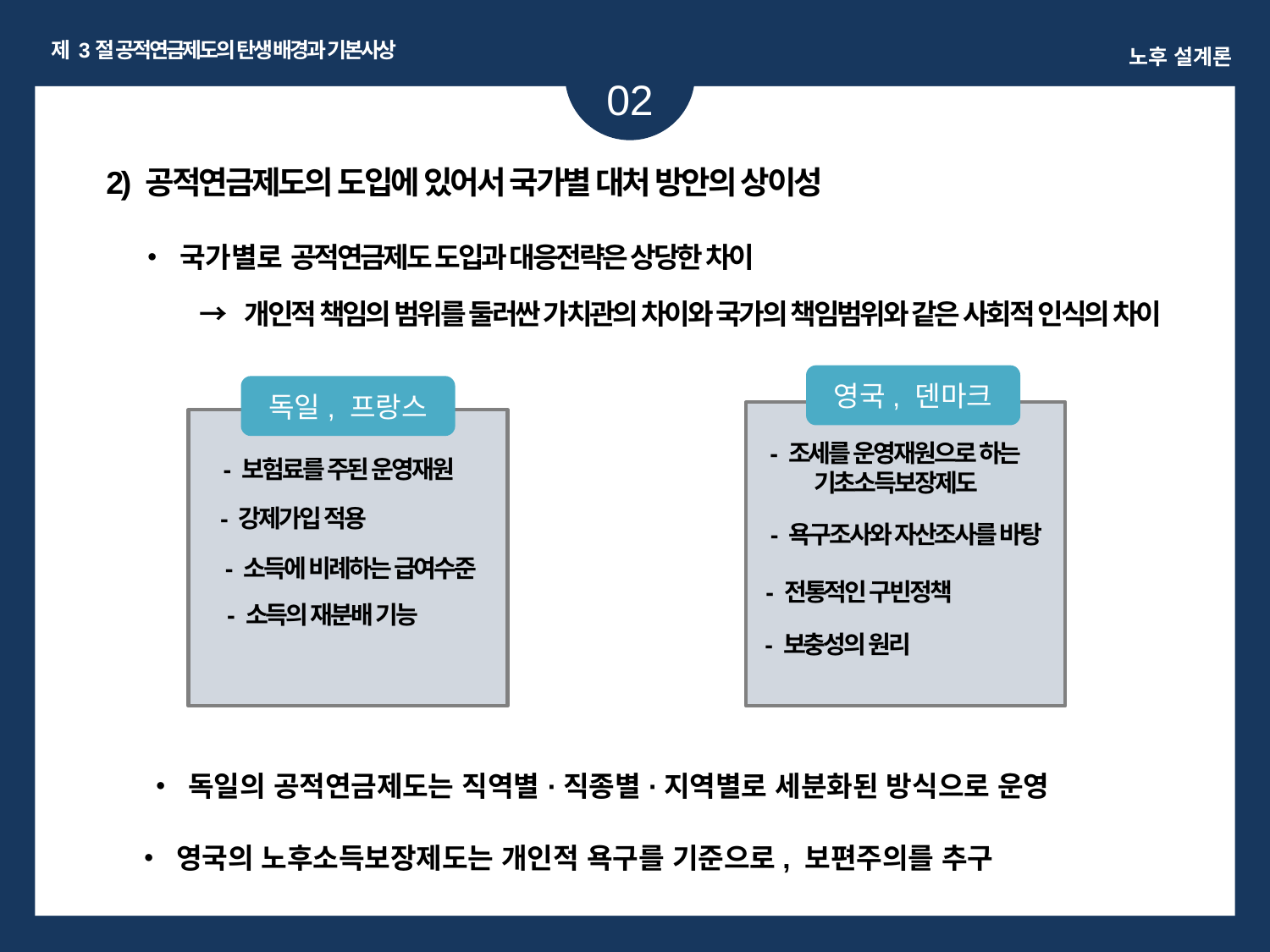

제 3절 공적연금제도의 탄생 배경과 기본사상
노후 설계론
02
%
2) 공적연금제도의 도입에 있어서 국가별 대처 방안의 상이성
• 국가별로 공적연금제도 도입과 대응전략은 상당한 차이
→  개인적 책임의 범위를 둘러싼 가치관의 차이와 국가의 책임범위와 같은 사회적 인식의 차이
영국, 덴마크
독일, 프랑스

- 조세를 운영재원으로 하는
기초소득보장제도
- 보험료를 주된 운영재원
- 강제가입 적용
- 욕구조사와 자산조사를 바탕
- 소득에 비례하는 급여수준
- 전통적인 구빈정책
- 소득의 재분배 기능
- 보충성의 원리
• 독일의 공적연금제도는 직역별 ∙ 직종별 ∙ 지역별로 세분화된 방식으로 운영
• 영국의 노후소득보장제도는 개인적 욕구를 기준으로, 보편주의를 추구